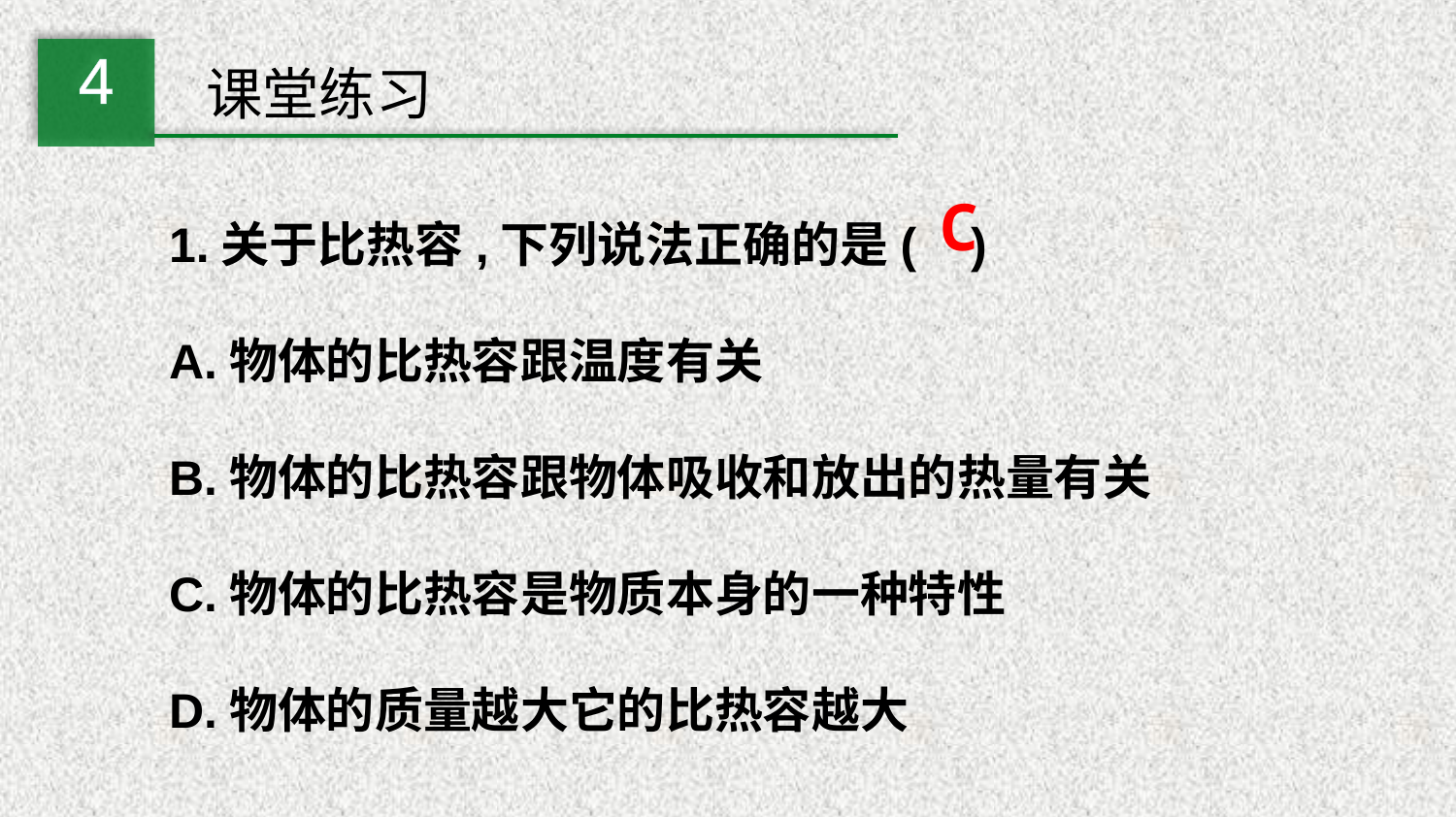

4
课堂练习
1.关于比热容,下列说法正确的是(    )
A.物体的比热容跟温度有关
B.物体的比热容跟物体吸收和放出的热量有关
C.物体的比热容是物质本身的一种特性
D.物体的质量越大它的比热容越大
C